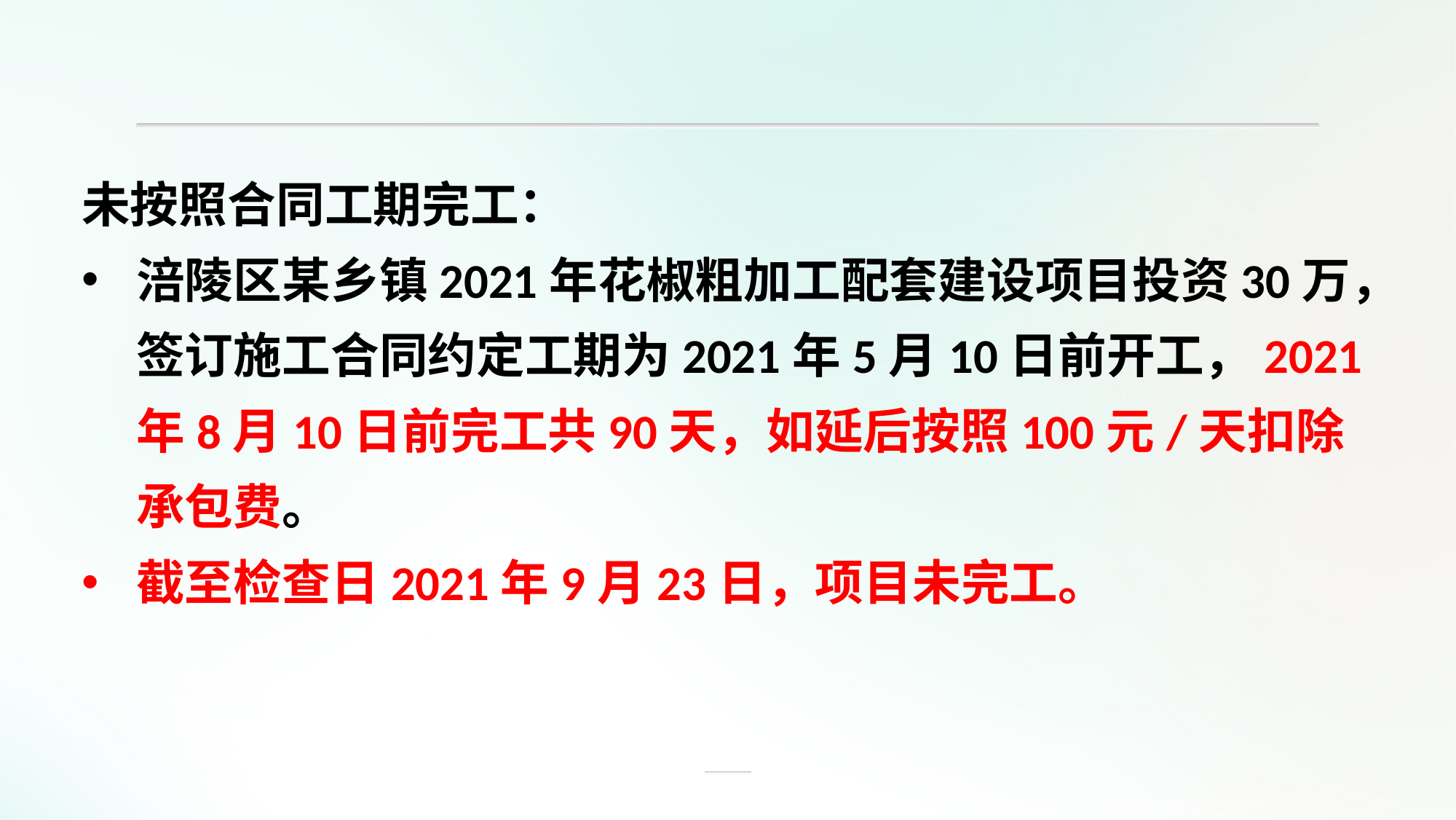

未按照合同工期完工：
涪陵区某乡镇2021年花椒粗加工配套建设项目投资30万，签订施工合同约定工期为2021年5月10日前开工，2021年8月10日前完工共90天，如延后按照100元/天扣除承包费。
截至检查日2021年9月23日，项目未完工。